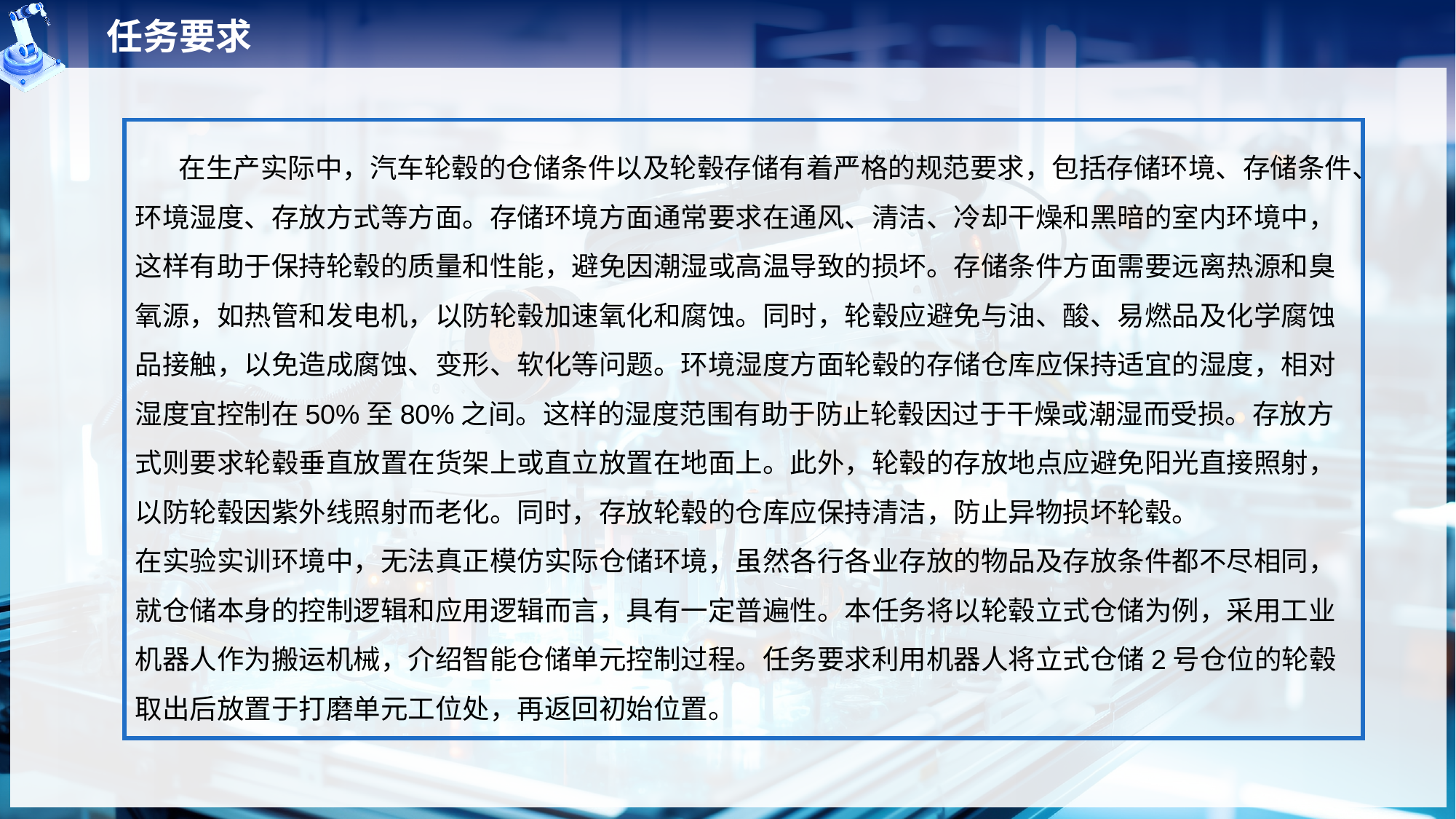

任务要求
      在生产实际中，汽车轮毂的仓储条件以及轮毂存储有着严格的规范要求，包括存储环境、存储条件、环境湿度、存放方式等方面。‌存储环境方面通常要求在通风、清洁、冷却干燥和黑暗的室内环境中，这样有助于保持轮毂的质量和性能，避免因潮湿或高温导致的损坏。‌存储条件方面需要远离热源和臭氧源，如热管和发电机，以防轮毂加速氧化和腐蚀。同时，轮毂应避免与油、酸、易燃品及化学腐蚀品接触，以免造成腐蚀、变形、软化等问题。‌环境湿度方面轮毂的存储仓库应保持适宜的湿度，相对湿度宜控制在50%至80%之间。这样的湿度范围有助于防止轮毂因过于干燥或潮湿而受损。‌存放方式则要求轮毂垂直放置在货架上或直立放置在地面上。此外，轮毂的存放地点应避免阳光直接照射，以防轮毂因紫外线照射而老化。同时，存放轮毂的仓库应保持清洁，防止异物损坏轮毂。
在实验实训环境中，无法真正模仿实际仓储环境，虽然各行各业存放的物品及存放条件都不尽相同，就仓储本身的控制逻辑和应用逻辑而言，具有一定普遍性。本任务将以轮毂立式仓储为例，采用工业机器人作为搬运机械，介绍智能仓储单元控制过程。任务要求利用机器人将立式仓储2号仓位的轮毂取出后放置于打磨单元工位处，再返回初始位置。